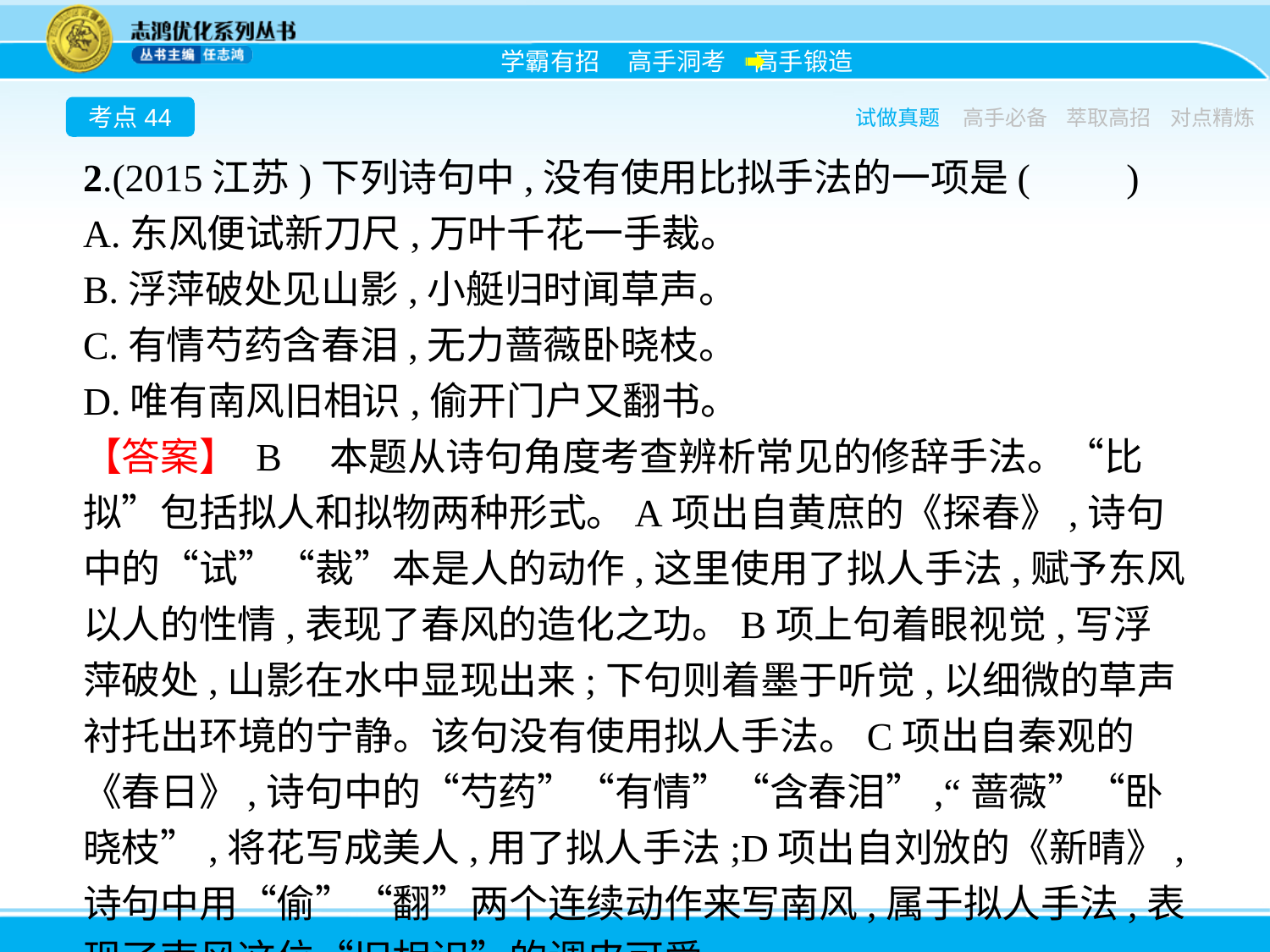

考点44
试做真题
高手必备
萃取高招
对点精炼
2.(2015江苏)下列诗句中,没有使用比拟手法的一项是(　　)
A.东风便试新刀尺,万叶千花一手裁。
B.浮萍破处见山影,小艇归时闻草声。
C.有情芍药含春泪,无力蔷薇卧晓枝。
D.唯有南风旧相识,偷开门户又翻书。
【答案】 B　本题从诗句角度考查辨析常见的修辞手法。“比拟”包括拟人和拟物两种形式。A项出自黄庶的《探春》,诗句中的“试”“裁”本是人的动作,这里使用了拟人手法,赋予东风以人的性情,表现了春风的造化之功。B项上句着眼视觉,写浮萍破处,山影在水中显现出来;下句则着墨于听觉,以细微的草声衬托出环境的宁静。该句没有使用拟人手法。C项出自秦观的《春日》,诗句中的“芍药”“有情”“含春泪”,“蔷薇”“卧晓枝”,将花写成美人,用了拟人手法;D项出自刘攽的《新晴》,诗句中用“偷”“翻”两个连续动作来写南风,属于拟人手法,表现了南风这位“旧相识”的调皮可爱。